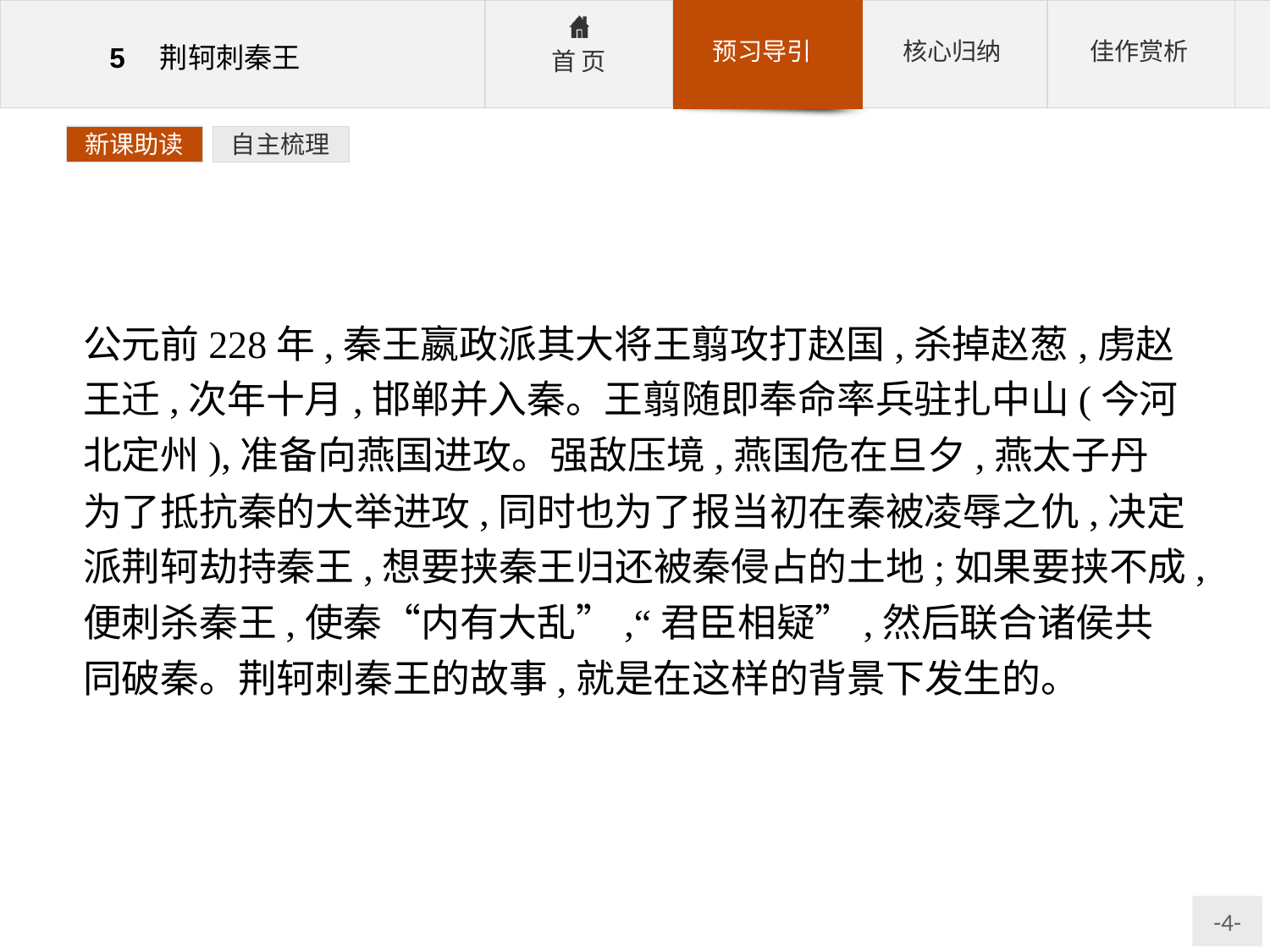

新课助读
自主梳理
公元前228年,秦王嬴政派其大将王翦攻打赵国,杀掉赵葱,虏赵王迁,次年十月,邯郸并入秦。王翦随即奉命率兵驻扎中山(今河北定州),准备向燕国进攻。强敌压境,燕国危在旦夕,燕太子丹为了抵抗秦的大举进攻,同时也为了报当初在秦被凌辱之仇,决定派荆轲劫持秦王,想要挟秦王归还被秦侵占的土地;如果要挟不成,便刺杀秦王,使秦“内有大乱”,“君臣相疑”,然后联合诸侯共同破秦。荆轲刺秦王的故事,就是在这样的背景下发生的。